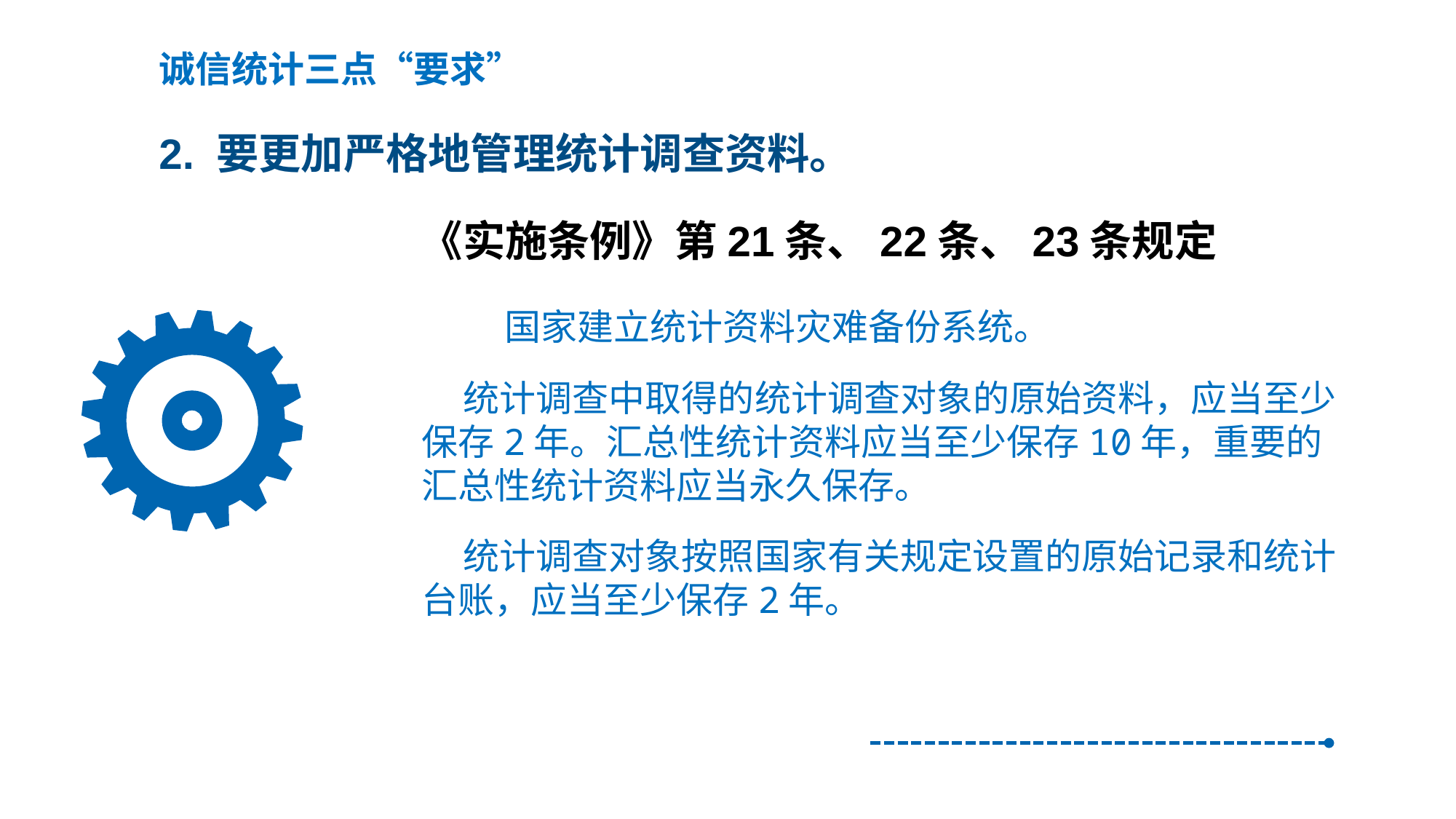

诚信统计三点“要求”
2. 要更加严格地管理统计调查资料。
《实施条例》第21条、22条、23条规定
         国家建立统计资料灾难备份系统。
    统计调查中取得的统计调查对象的原始资料，应当至少保存2年。汇总性统计资料应当至少保存10年，重要的汇总性统计资料应当永久保存。
    统计调查对象按照国家有关规定设置的原始记录和统计台账，应当至少保存2年。